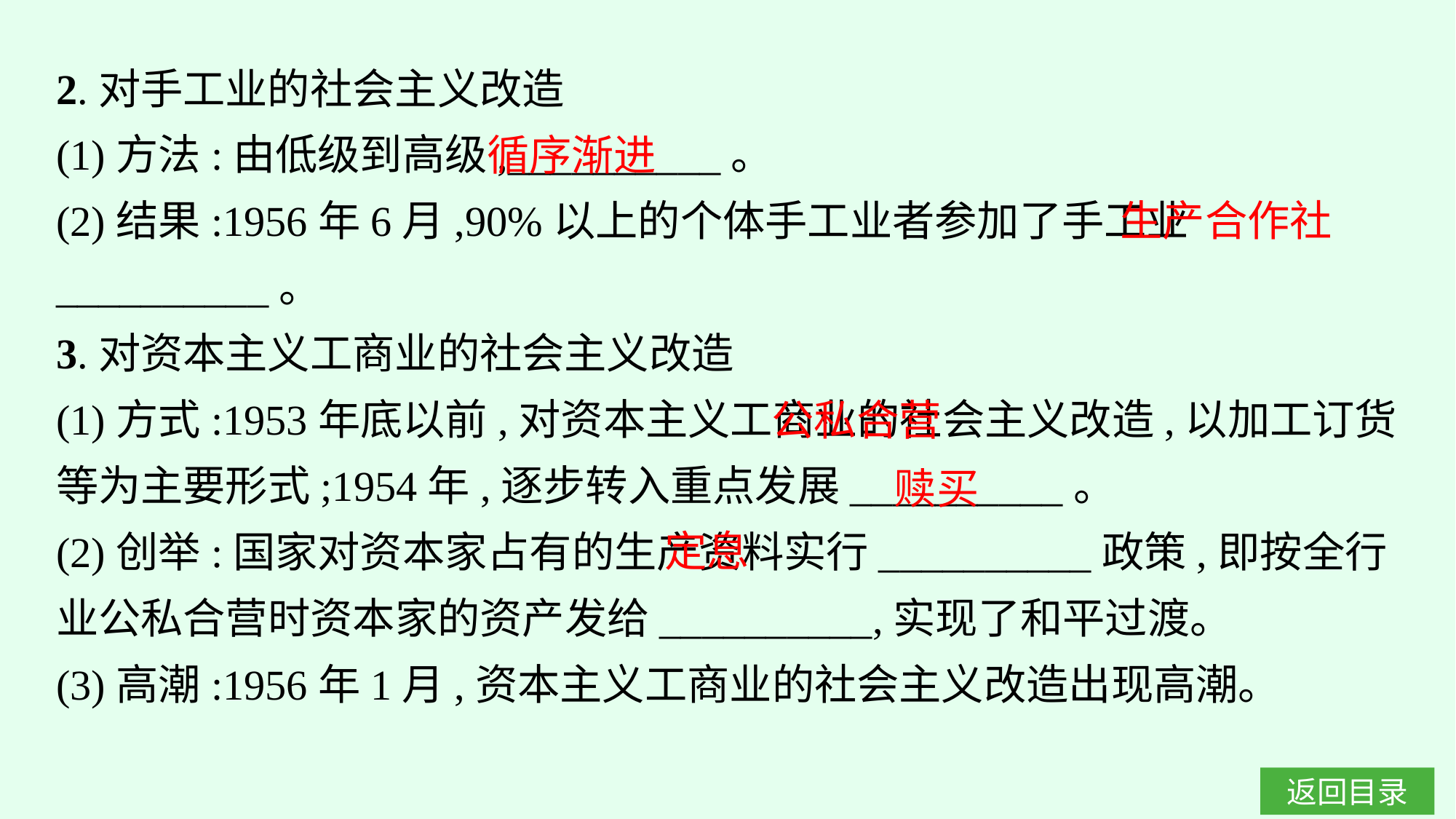

2.对手工业的社会主义改造
(1)方法:由低级到高级,__________。
(2)结果:1956年6月,90%以上的个体手工业者参加了手工业__________。
3.对资本主义工商业的社会主义改造
(1)方式:1953年底以前,对资本主义工商业的社会主义改造,以加工订货等为主要形式;1954年,逐步转入重点发展__________。
(2)创举:国家对资本家占有的生产资料实行__________政策,即按全行业公私合营时资本家的资产发给__________,实现了和平过渡。
(3)高潮:1956年1月,资本主义工商业的社会主义改造出现高潮。
循序渐进
生产合作社
公私合营
赎买
定息